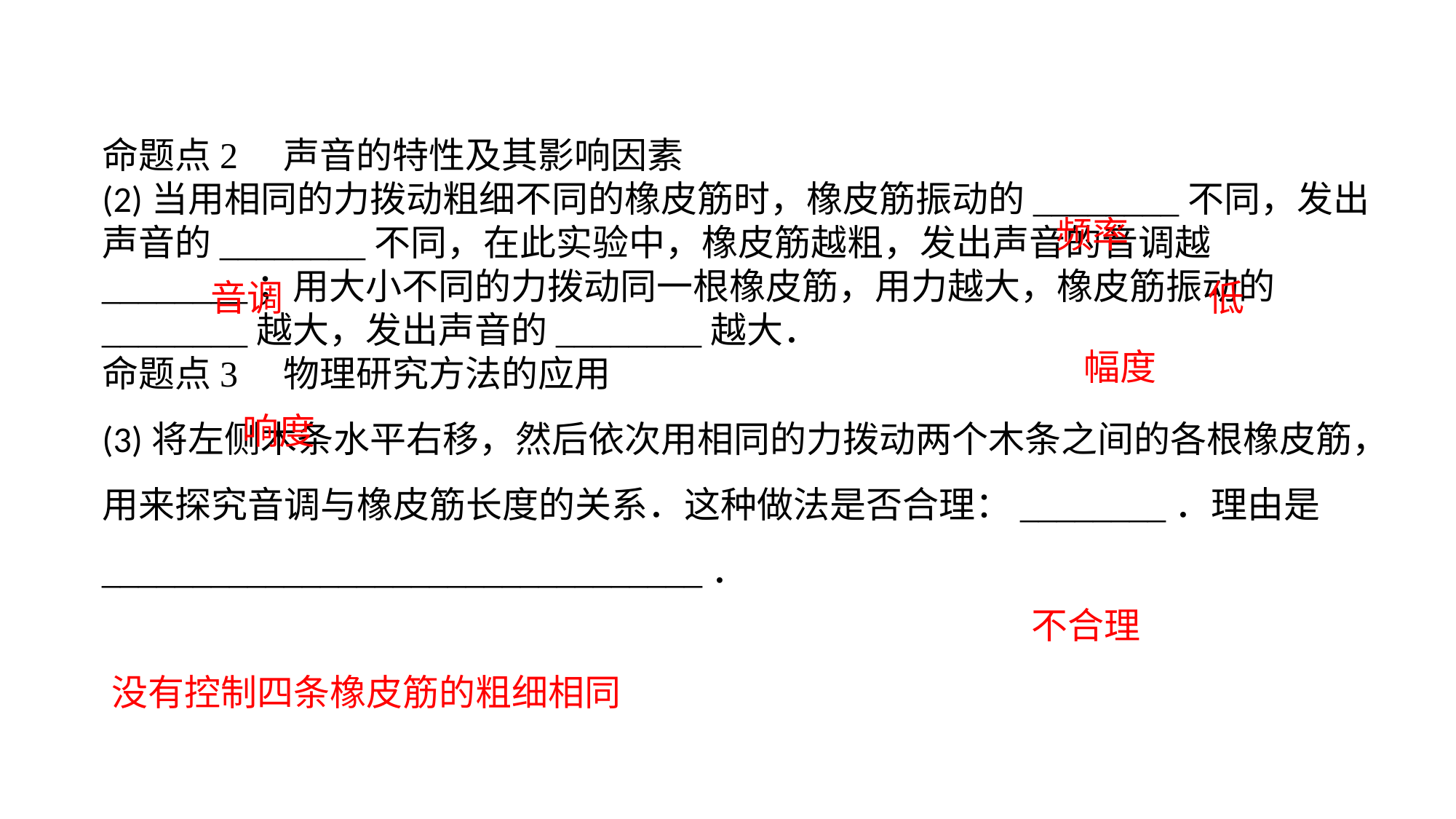

命题点2　声音的特性及其影响因素(2)当用相同的力拨动粗细不同的橡皮筋时，橡皮筋振动的________不同，发出声音的________不同，在此实验中，橡皮筋越粗，发出声音的音调越________；用大小不同的力拨动同一根橡皮筋，用力越大，橡皮筋振动的________越大，发出声音的________越大．命题点3　物理研究方法的应用(3)将左侧木条水平右移，然后依次用相同的力拨动两个木条之间的各根橡皮筋，用来探究音调与橡皮筋长度的关系．这种做法是否合理：________．理由是_________________________________．
频率
音调
低
幅度
响度
不合理
没有控制四条橡皮筋的粗细相同